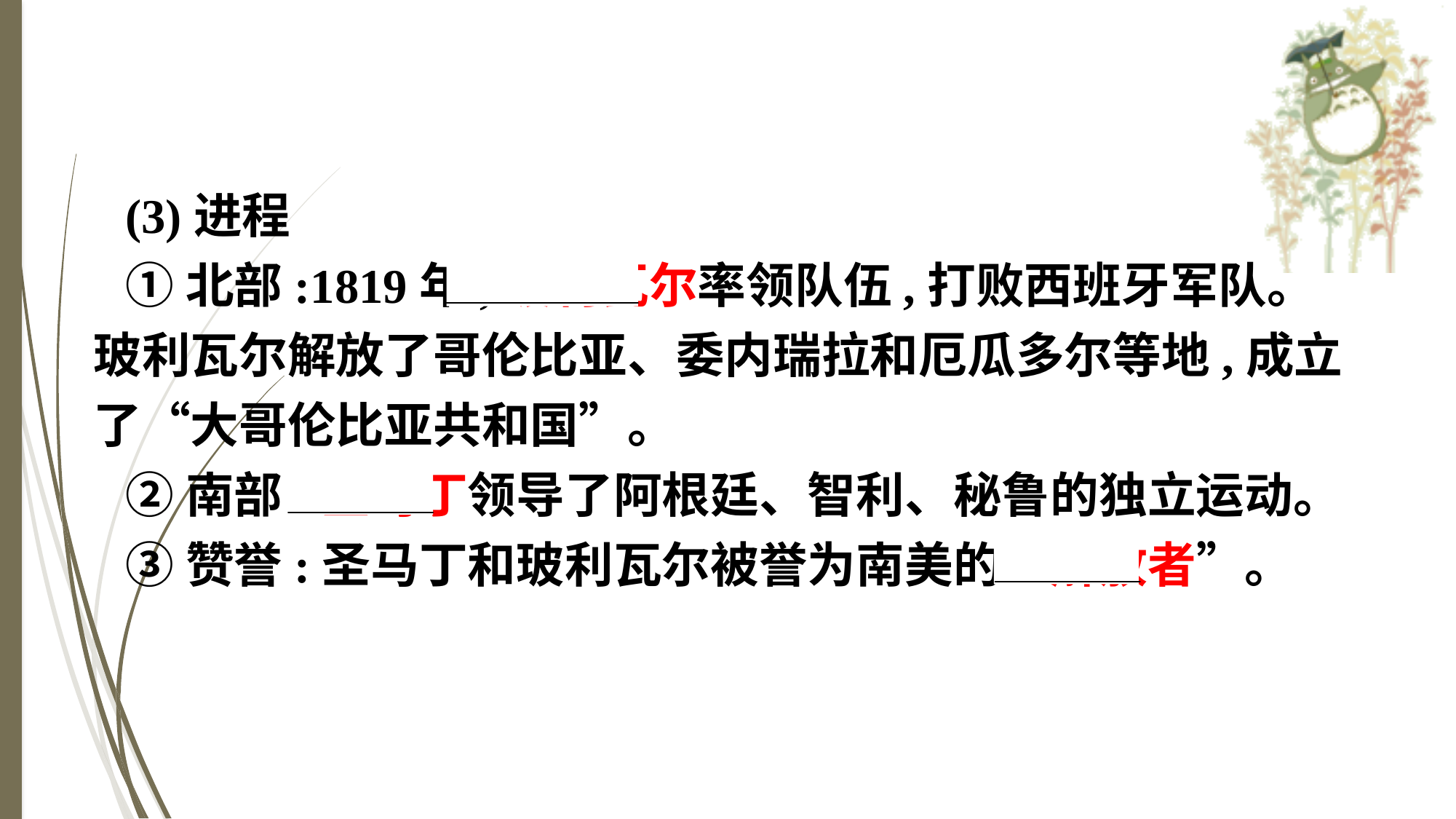

(3)进程
①北部:1819年,玻利瓦尔率领队伍,打败西班牙军队。玻利瓦尔解放了哥伦比亚、委内瑞拉和厄瓜多尔等地,成立了“大哥伦比亚共和国”。
②南部:圣马丁领导了阿根廷、智利、秘鲁的独立运动。
③赞誉:圣马丁和玻利瓦尔被誉为南美的“解放者”。